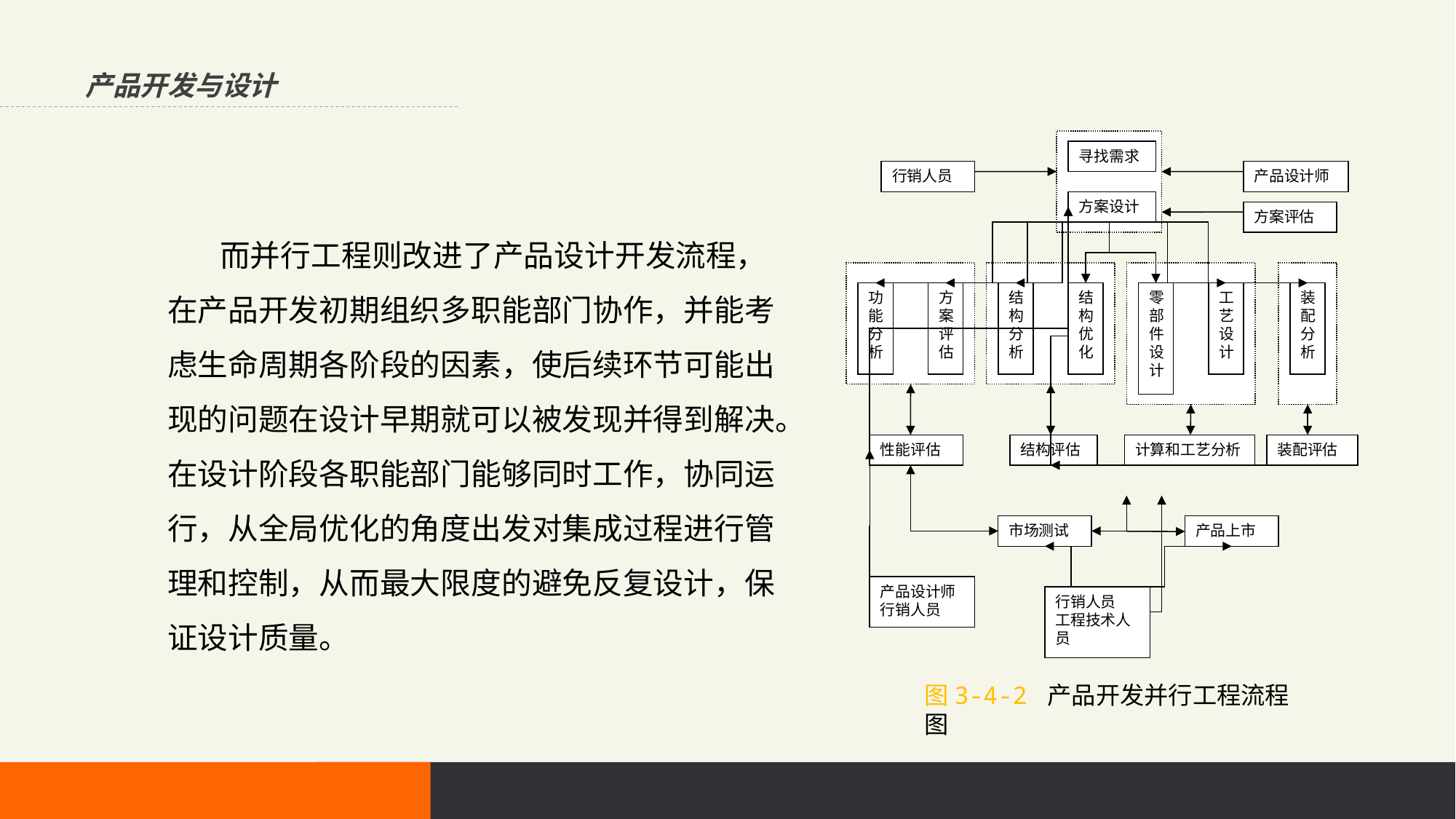

产品开发与设计

寻找需求

行销人员

产品设计师

方案设计

方案评估

功能分析

方案评估

结构分析

结构优化

零部件设计

工艺设计

装配分析

性能评估

结构评估

计算和工艺分析

装配评估

市场测试

产品上市

产品设计师
行销人员

行销人员
工程技术人员

  而并行工程则改进了产品设计开发流程，在产品开发初期组织多职能部门协作，并能考虑生命周期各阶段的因素，使后续环节可能出现的问题在设计早期就可以被发现并得到解决。在设计阶段各职能部门能够同时工作，协同运行，从全局优化的角度出发对集成过程进行管理和控制，从而最大限度的避免反复设计，保证设计质量。
图3-4-2 产品开发并行工程流程图